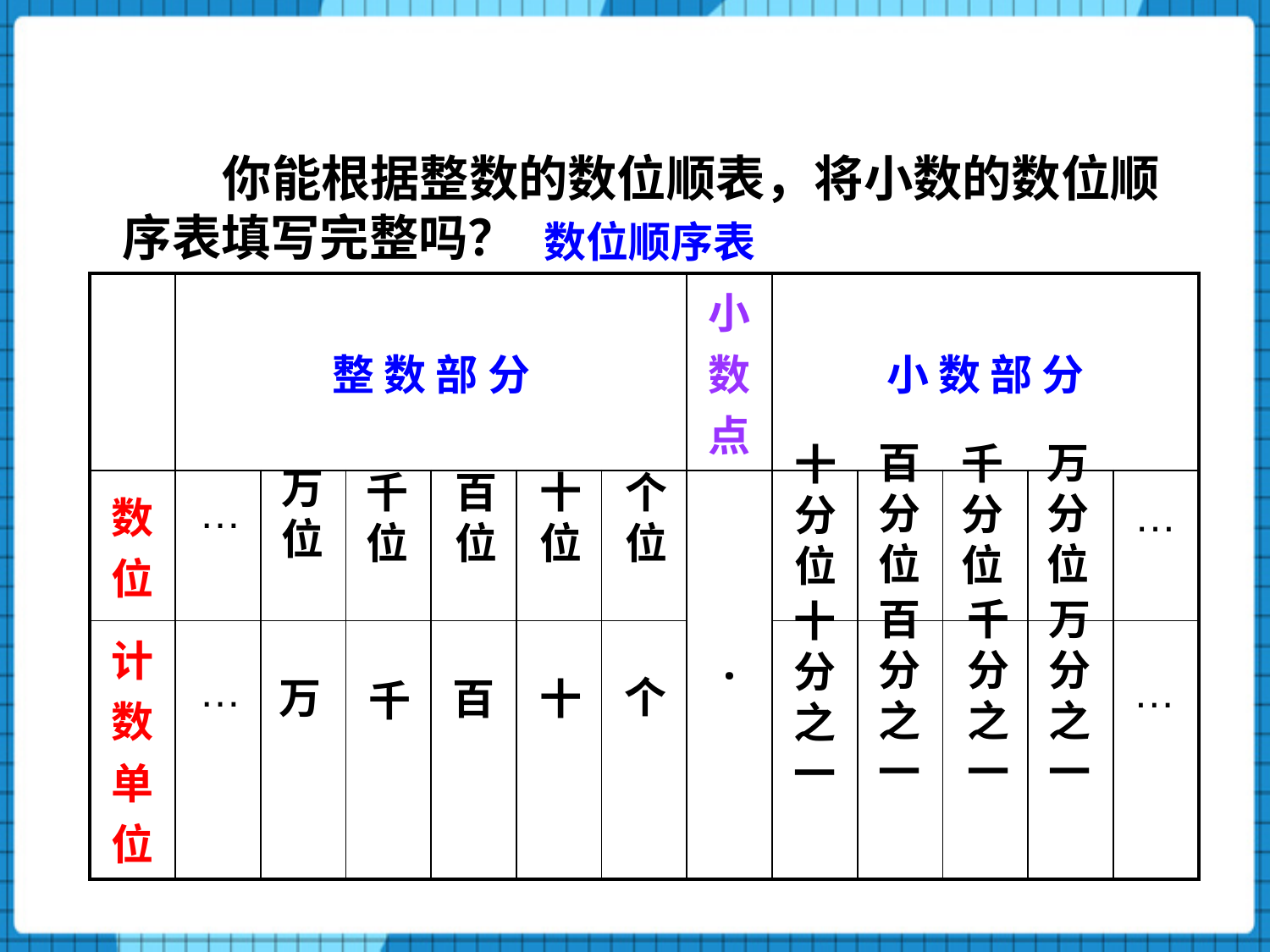

你能根据整数的数位顺表，将小数的数位顺序表填写完整吗？
数位顺序表
|  | 整 数 部 分 |  |  |  |  |  | 小 数 点 | 小 数 部 分 |  |  |  |  |
| --- | --- | --- | --- | --- | --- | --- | --- | --- | --- | --- | --- | --- |
| 数位 |  |  |  |  |  |  | · |  |  |  |  |  |
| 计数单位 |  |  |  |  |  |  |  |  |  |  |  |  |
百分位
万分位
千分位
十分位
万位
千位
百位
十位
个位
…
…
百分之一
千分之一
万分之一
十分之一
…
…
个
万
百
十
千